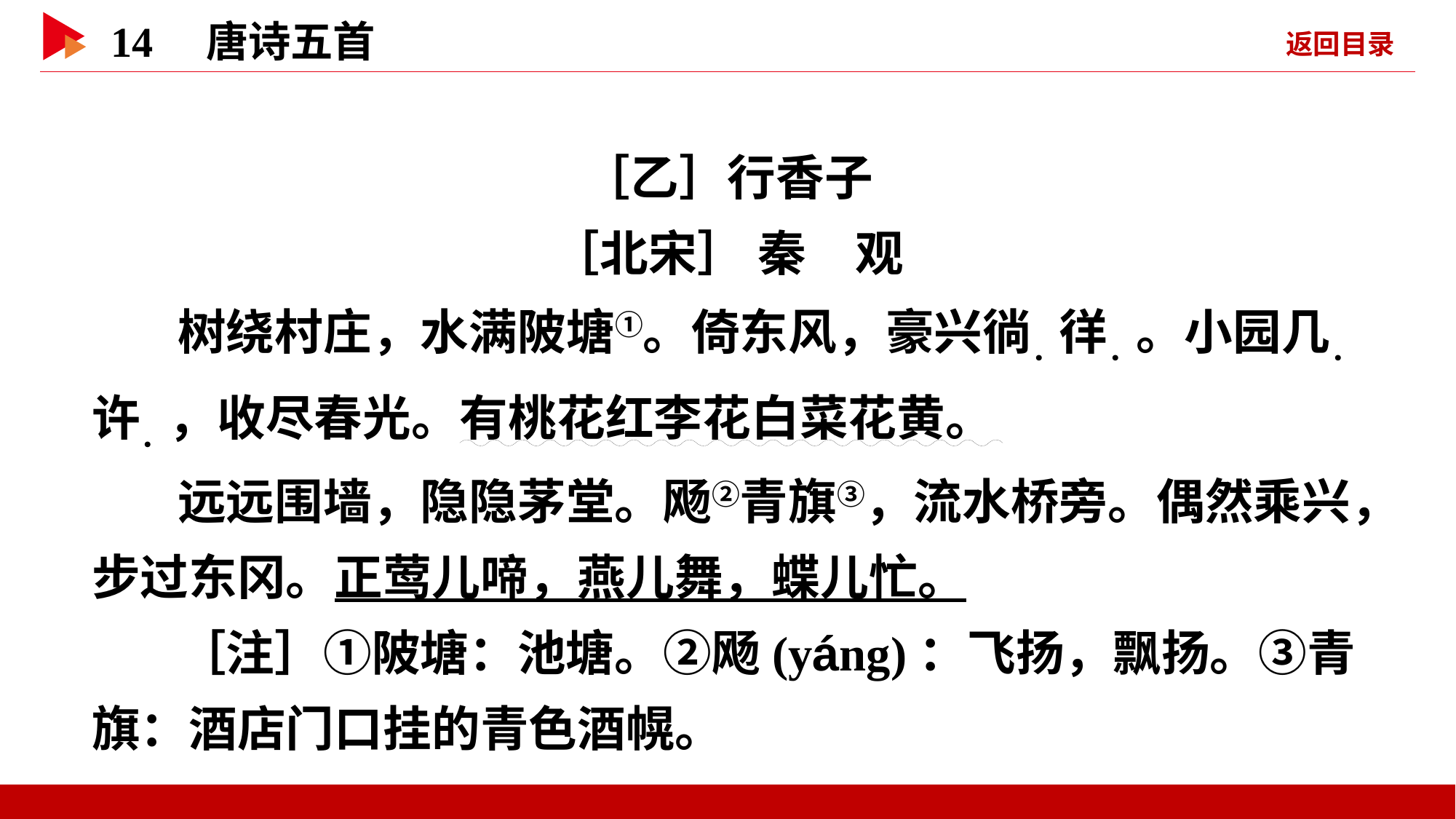

［乙］行香子
［北宋］ 秦　观
树绕村庄，水满陂塘①。倚东风，豪兴徜．徉．。小园几．许．，收尽春光。有桃花红李花白菜花黄。
远远围墙，隐隐茅堂。飏②青旗③，流水桥旁。偶然乘兴，步过东冈。正莺儿啼，燕儿舞，蝶儿忙。
［注］①陂塘：池塘。②飏(yáng)：飞扬，飘扬。③青旗：酒店门口挂的青色酒幌。